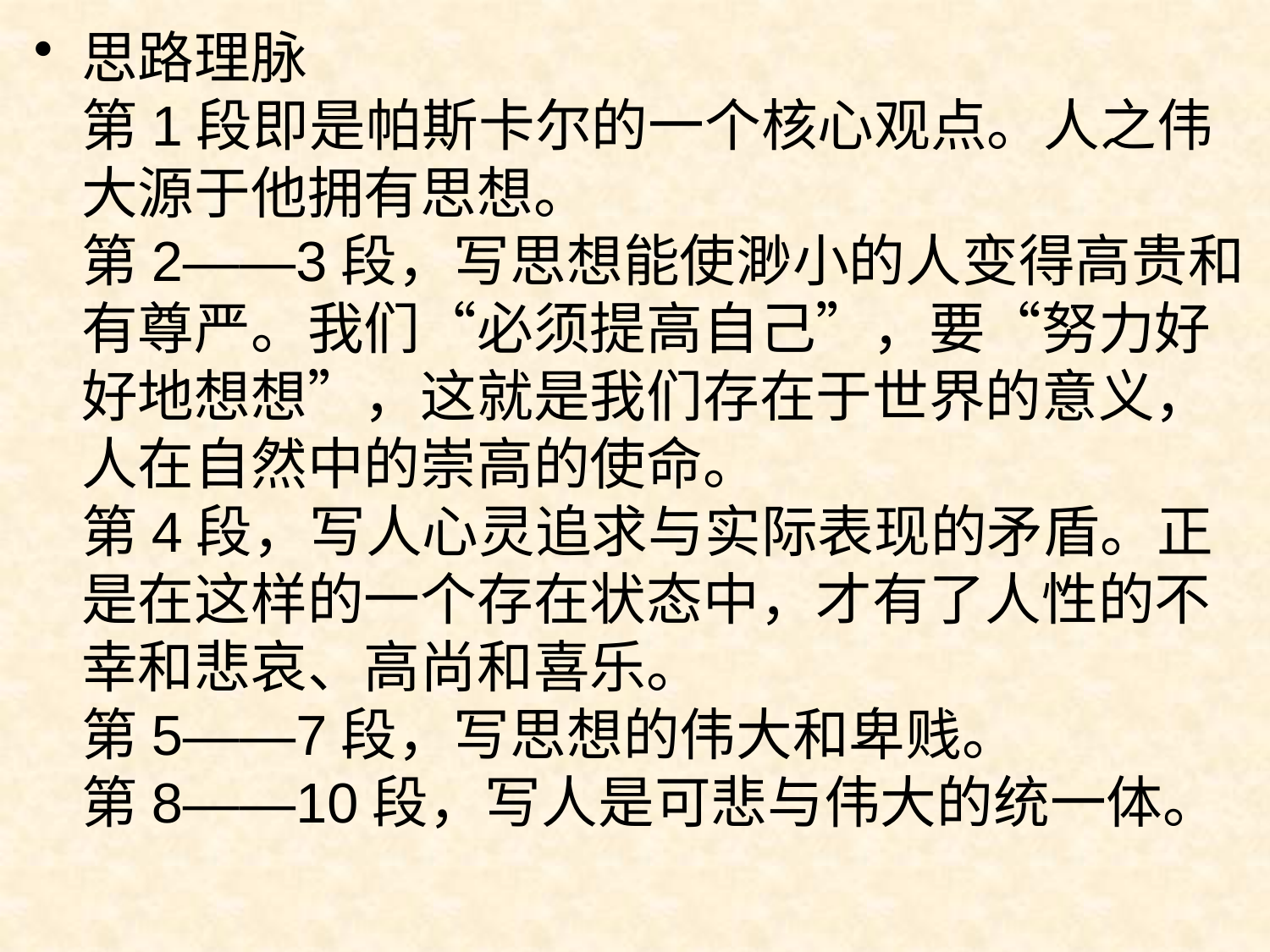

思路理脉
第1段即是帕斯卡尔的一个核心观点。人之伟大源于他拥有思想。
第2——3段，写思想能使渺小的人变得高贵和有尊严。我们“必须提高自己”，要“努力好好地想想”，这就是我们存在于世界的意义，人在自然中的崇高的使命。
第4段，写人心灵追求与实际表现的矛盾。正是在这样的一个存在状态中，才有了人性的不幸和悲哀、高尚和喜乐。
第5——7段，写思想的伟大和卑贱。
第8——10段，写人是可悲与伟大的统一体。